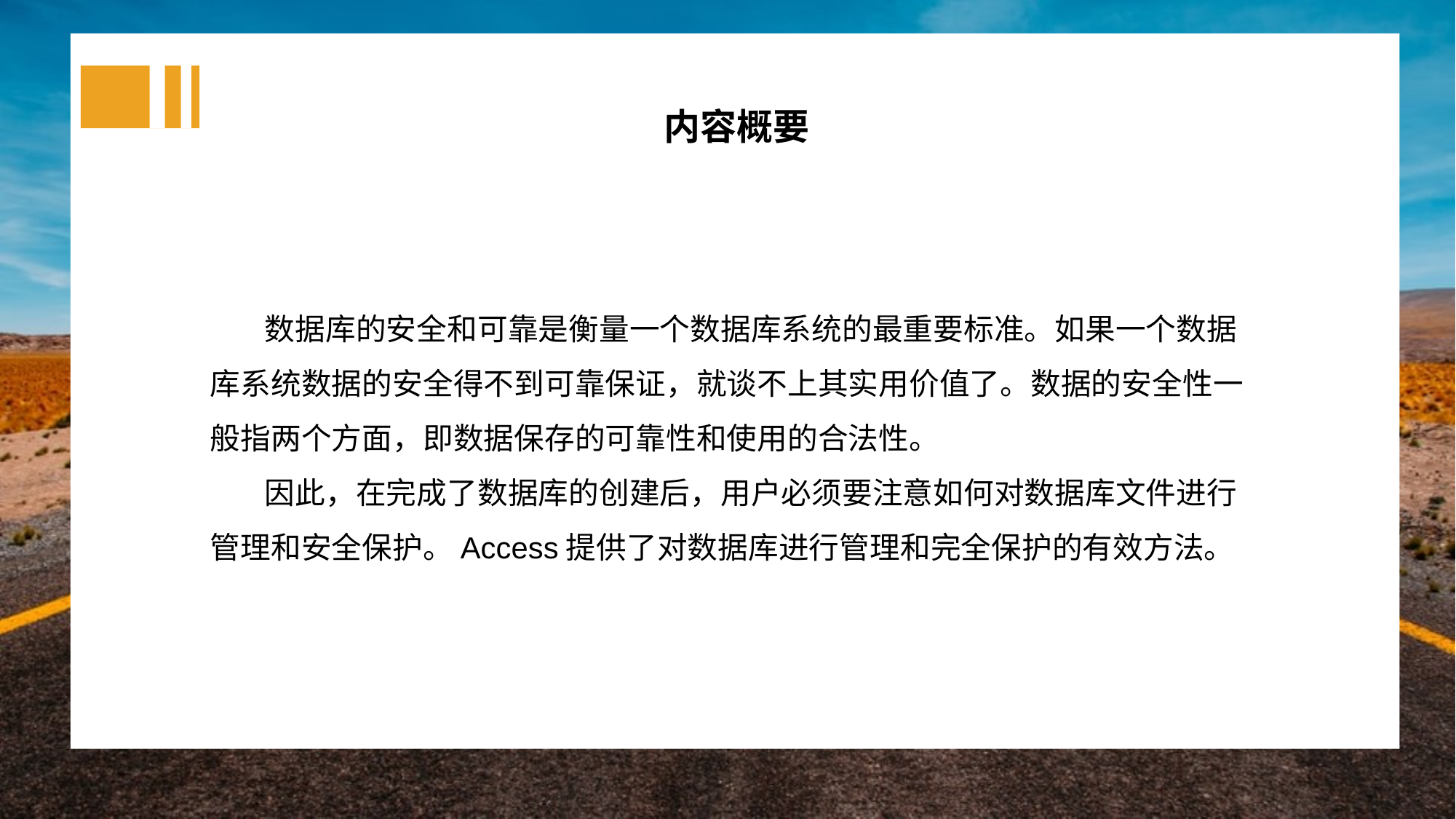

内容概要
数据库的安全和可靠是衡量一个数据库系统的最重要标准。如果一个数据库系统数据的安全得不到可靠保证，就谈不上其实用价值了。数据的安全性一般指两个方面，即数据保存的可靠性和使用的合法性。
因此，在完成了数据库的创建后，用户必须要注意如何对数据库文件进行管理和安全保护。Access提供了对数据库进行管理和完全保护的有效方法。